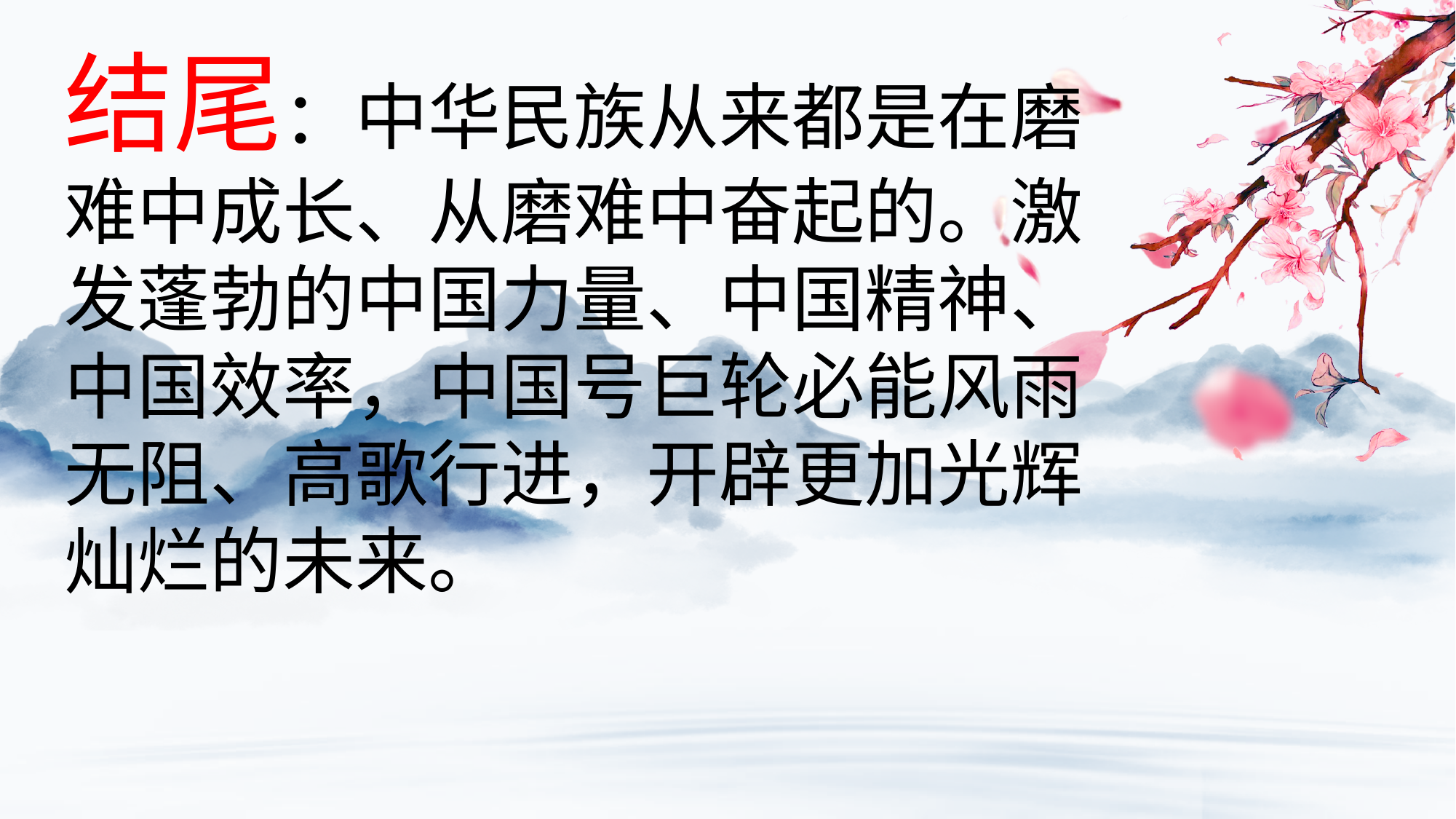

结尾：中华民族从来都是在磨难中成长、从磨难中奋起的。激发蓬勃的中国力量、中国精神、中国效率，中国号巨轮必能风雨无阻、高歌行进，开辟更加光辉灿烂的未来。